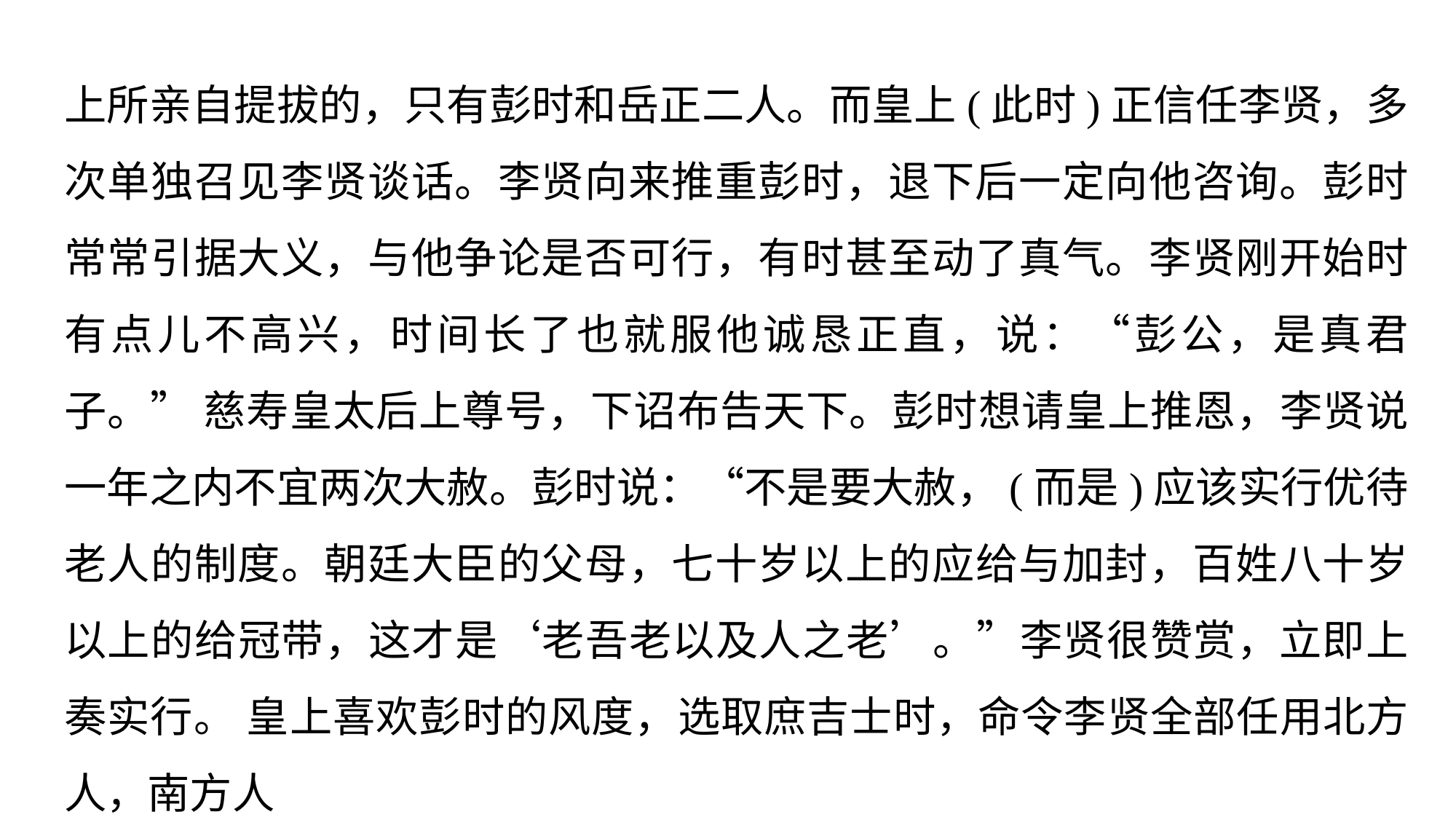

上所亲自提拔的，只有彭时和岳正二人。而皇上(此时)正信任李贤，多次单独召见李贤谈话。李贤向来推重彭时，退下后一定向他咨询。彭时常常引据大义，与他争论是否可行，有时甚至动了真气。李贤刚开始时有点儿不高兴，时间长了也就服他诚恳正直，说：“彭公，是真君子。” 慈寿皇太后上尊号，下诏布告天下。彭时想请皇上推恩，李贤说一年之内不宜两次大赦。彭时说：“不是要大赦，(而是)应该实行优待老人的制度。朝廷大臣的父母，七十岁以上的应给与加封，百姓八十岁以上的给冠带，这才是‘老吾老以及人之老’。”李贤很赞赏，立即上奏实行。 皇上喜欢彭时的风度，选取庶吉士时，命令李贤全部任用北方人，南方人